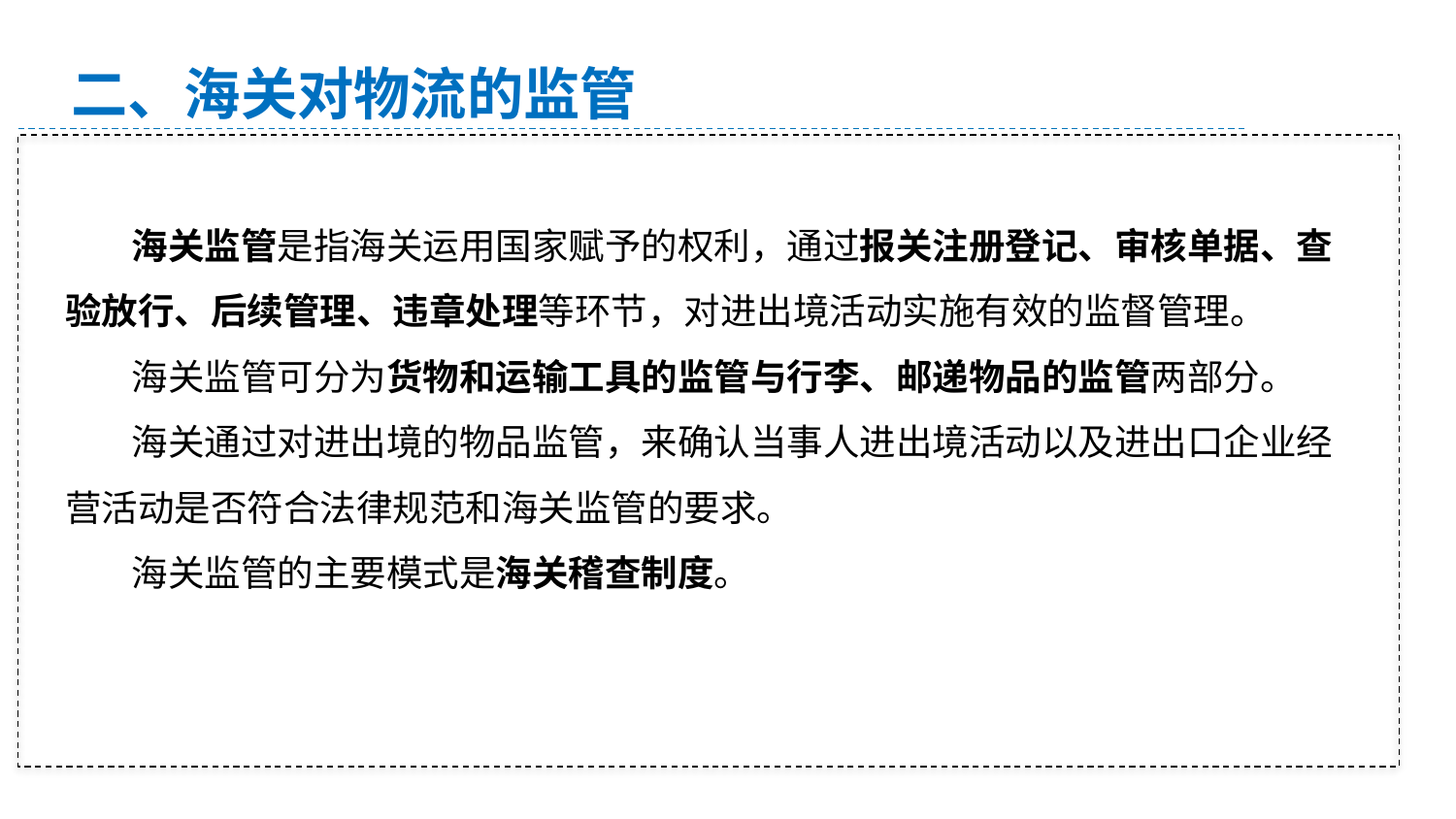

二、海关对物流的监管

       海关监管是指海关运用国家赋予的权利，通过报关注册登记、审核单据、查验放行、后续管理、违章处理等环节，对进出境活动实施有效的监督管理。
       海关监管可分为货物和运输工具的监管与行李、邮递物品的监管两部分。
       海关通过对进出境的物品监管，来确认当事人进出境活动以及进出口企业经营活动是否符合法律规范和海关监管的要求。
       海关监管的主要模式是海关稽查制度。